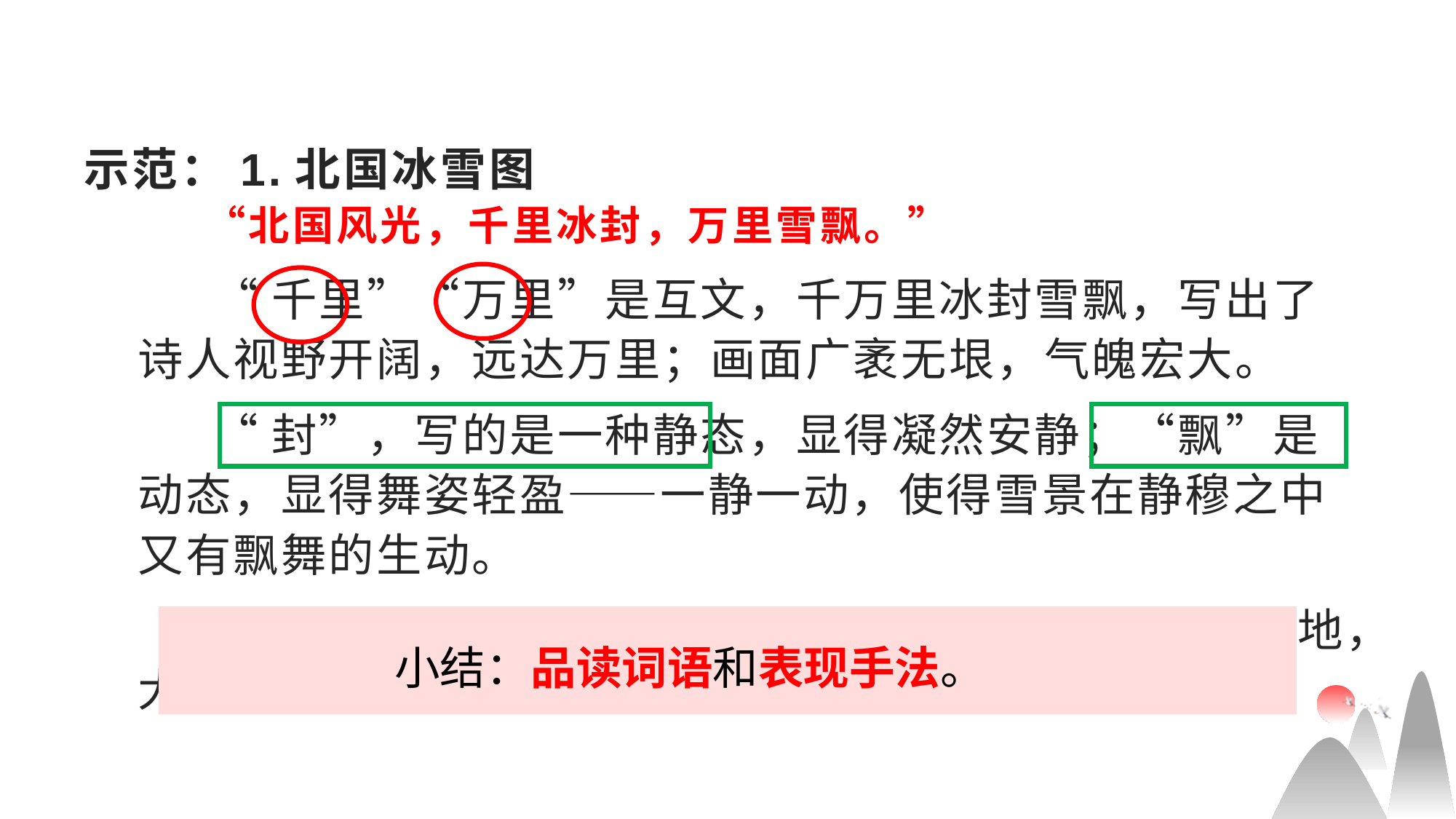

# 示范：1.北国冰雪图 “北国风光，千里冰封，万里雪飘。”

      “千里”“万里”是互文，千万里冰封雪飘，写出了诗人视野开阔，远达万里；画面广袤无垠，气魄宏大。
      “封”，写的是一种静态，显得凝然安静；“飘”是动态，显得舞姿轻盈——一静一动，使得雪景在静穆之中又有飘舞的生动。
        大地坚冰封冻，长空大雪纷飞，冰雪充塞于整个天地，大笔勾勒间气势磅礴、境界宏阔。

                     小结：品读词语和表现手法。